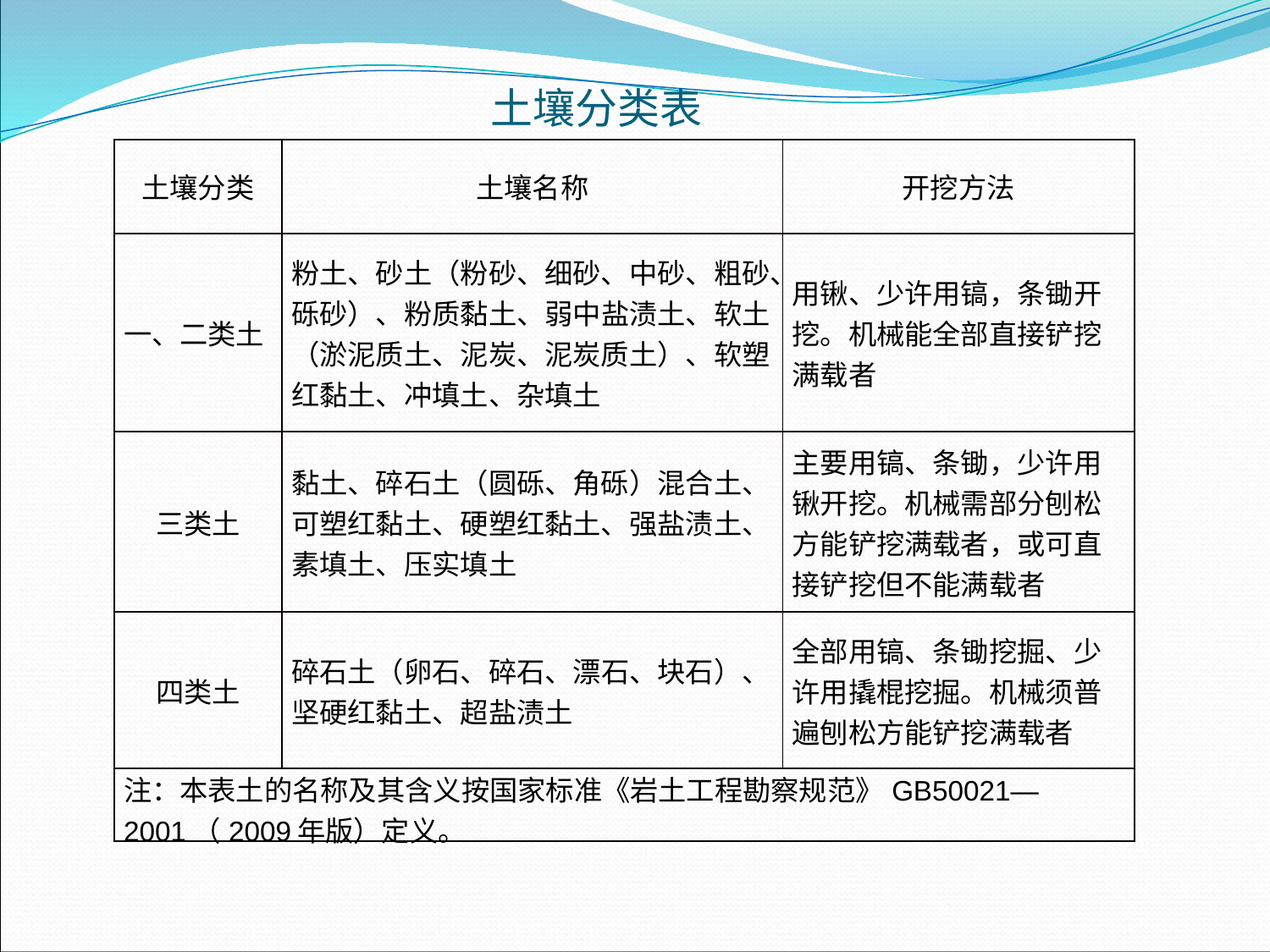

土壤分类表
| 土壤分类 | 土壤名称 | 开挖方法 |
| --- | --- | --- |
| 一、二类土 | 粉土、砂土（粉砂、细砂、中砂、粗砂、砾砂）、粉质黏土、弱中盐渍土、软土（淤泥质土、泥炭、泥炭质土）、软塑红黏土、冲填土、杂填土 | 用锹、少许用镐，条锄开挖。机械能全部直接铲挖满载者 |
| 三类土 | 黏土、碎石土（圆砾、角砾）混合土、可塑红黏土、硬塑红黏土、强盐渍土、素填土、压实填土 | 主要用镐、条锄，少许用锹开挖。机械需部分刨松方能铲挖满载者，或可直接铲挖但不能满载者 |
| 四类土 | 碎石土（卵石、碎石、漂石、块石）、坚硬红黏土、超盐渍土 | 全部用镐、条锄挖掘、少许用撬棍挖掘。机械须普遍刨松方能铲挖满载者 |
| 注：本表土的名称及其含义按国家标准《岩土工程勘察规范》GB50021—2001（2009年版）定义。 |  |  |
14